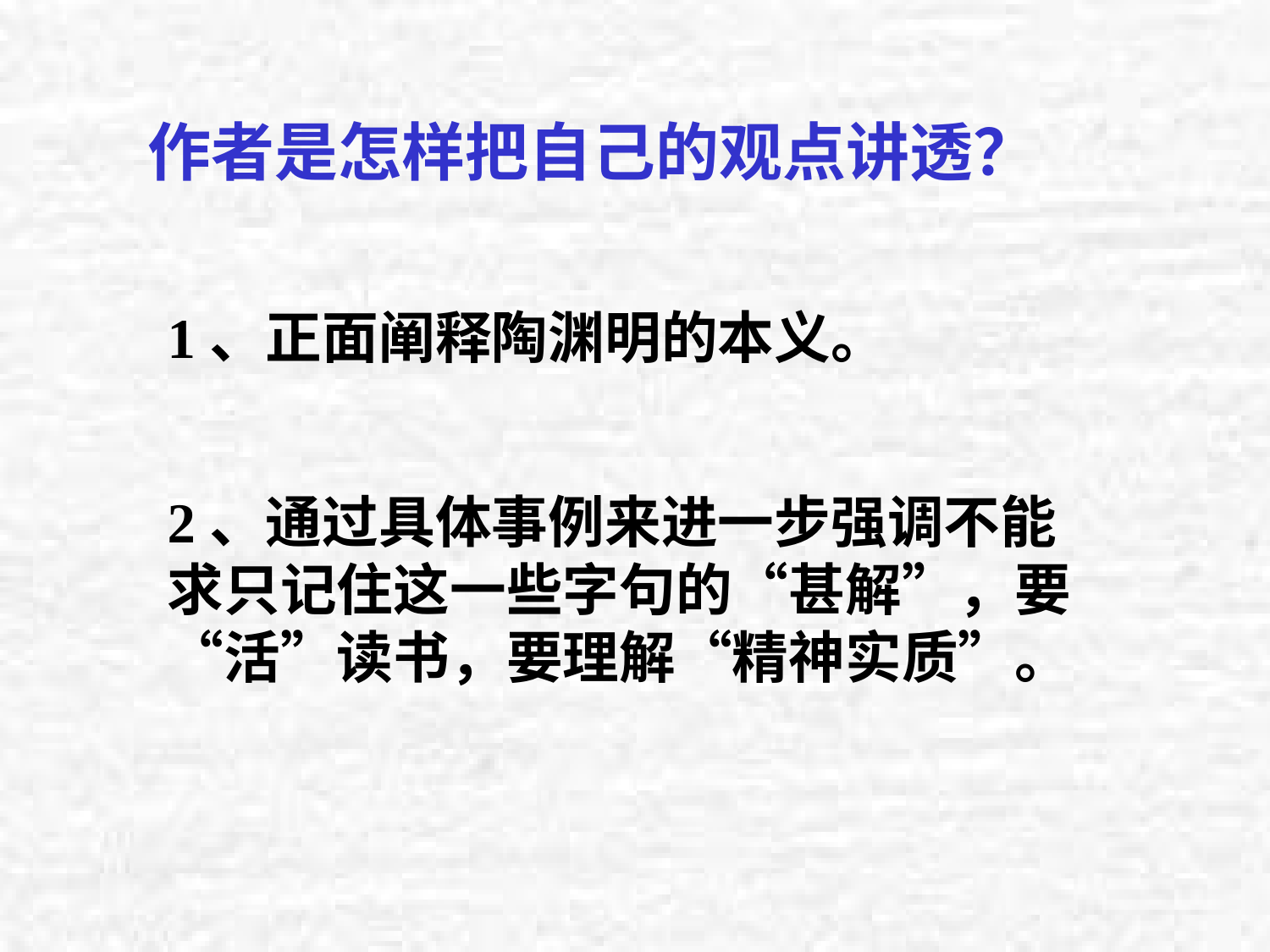

作者是怎样把自己的观点讲透？
1、正面阐释陶渊明的本义。
2、通过具体事例来进一步强调不能求只记住这一些字句的“甚解”，要“活”读书，要理解“精神实质”。